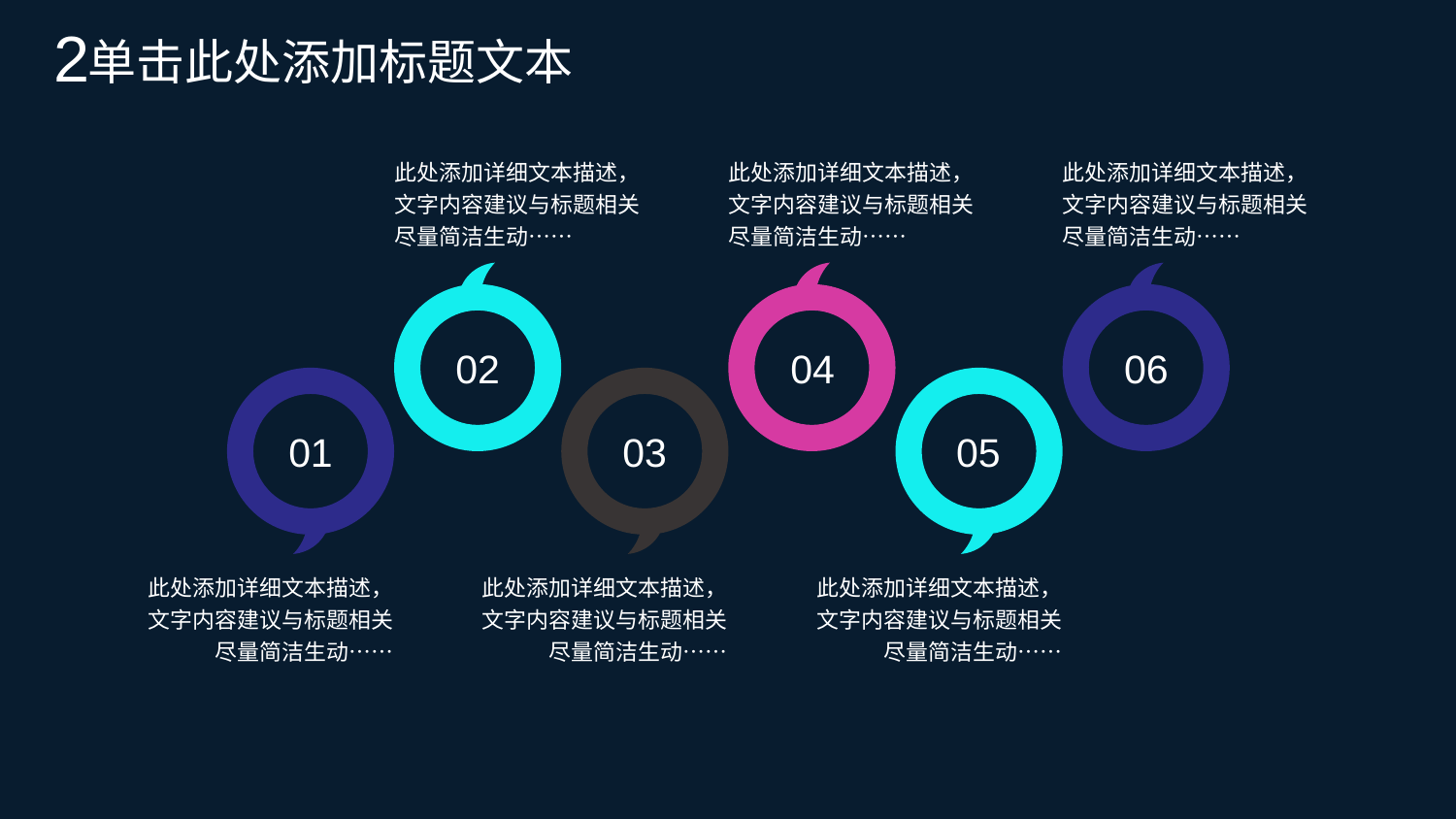

2
单击此处添加标题文本
此处添加详细文本描述，文字内容建议与标题相关尽量简洁生动……

02
此处添加详细文本描述，文字内容建议与标题相关尽量简洁生动……

04
此处添加详细文本描述，文字内容建议与标题相关尽量简洁生动……

06

01
此处添加详细文本描述，文字内容建议与标题相关尽量简洁生动……

03
此处添加详细文本描述，文字内容建议与标题相关尽量简洁生动……

05
此处添加详细文本描述，文字内容建议与标题相关尽量简洁生动……